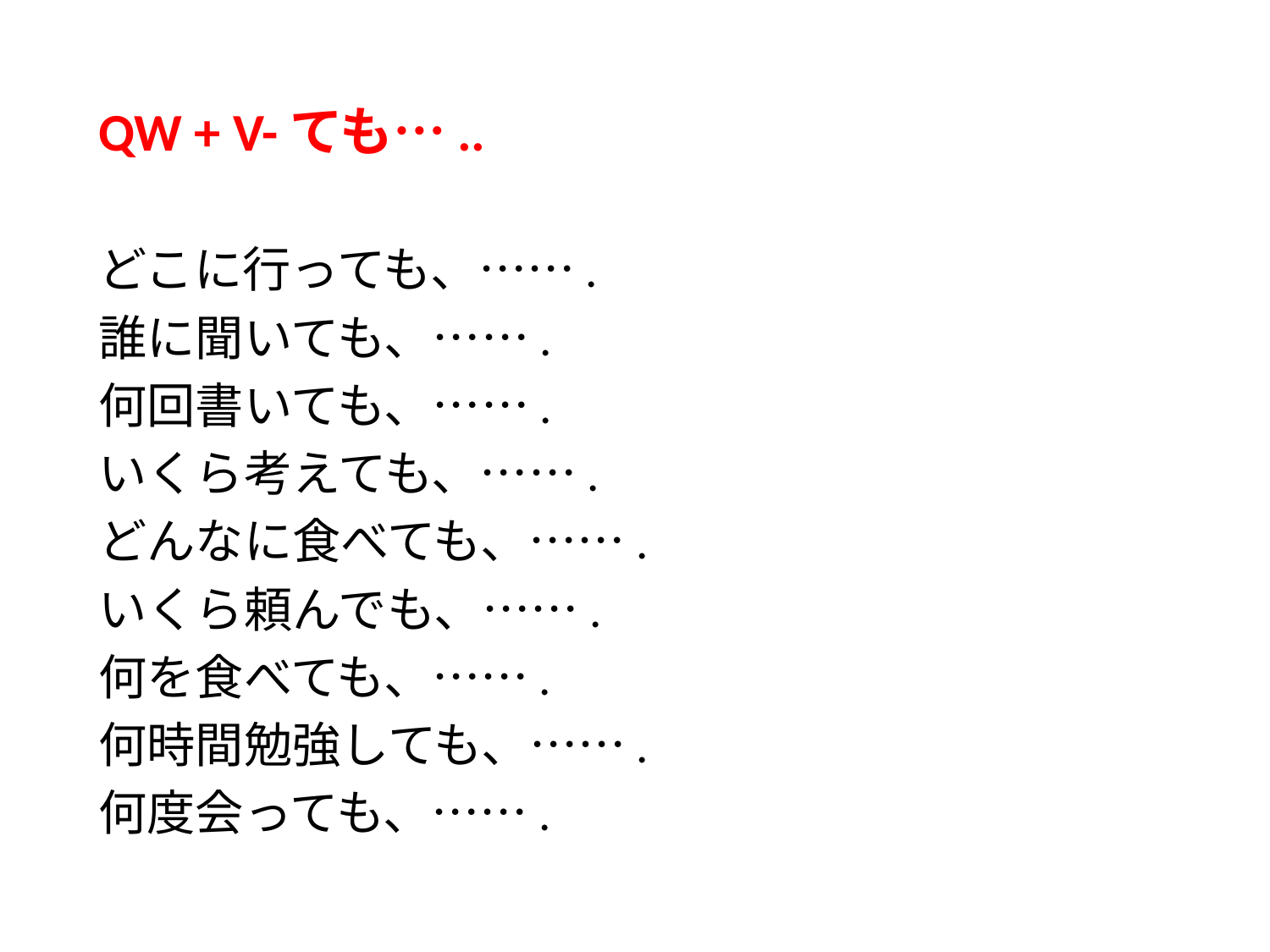

QW + V-ても…..

どこに行っても、…….
誰に聞いても、…….
何回書いても、…….
いくら考えても、…….
どんなに食べても、…….
いくら頼んでも、…….
何を食べても、…….
何時間勉強しても、…….
何度会っても、…….